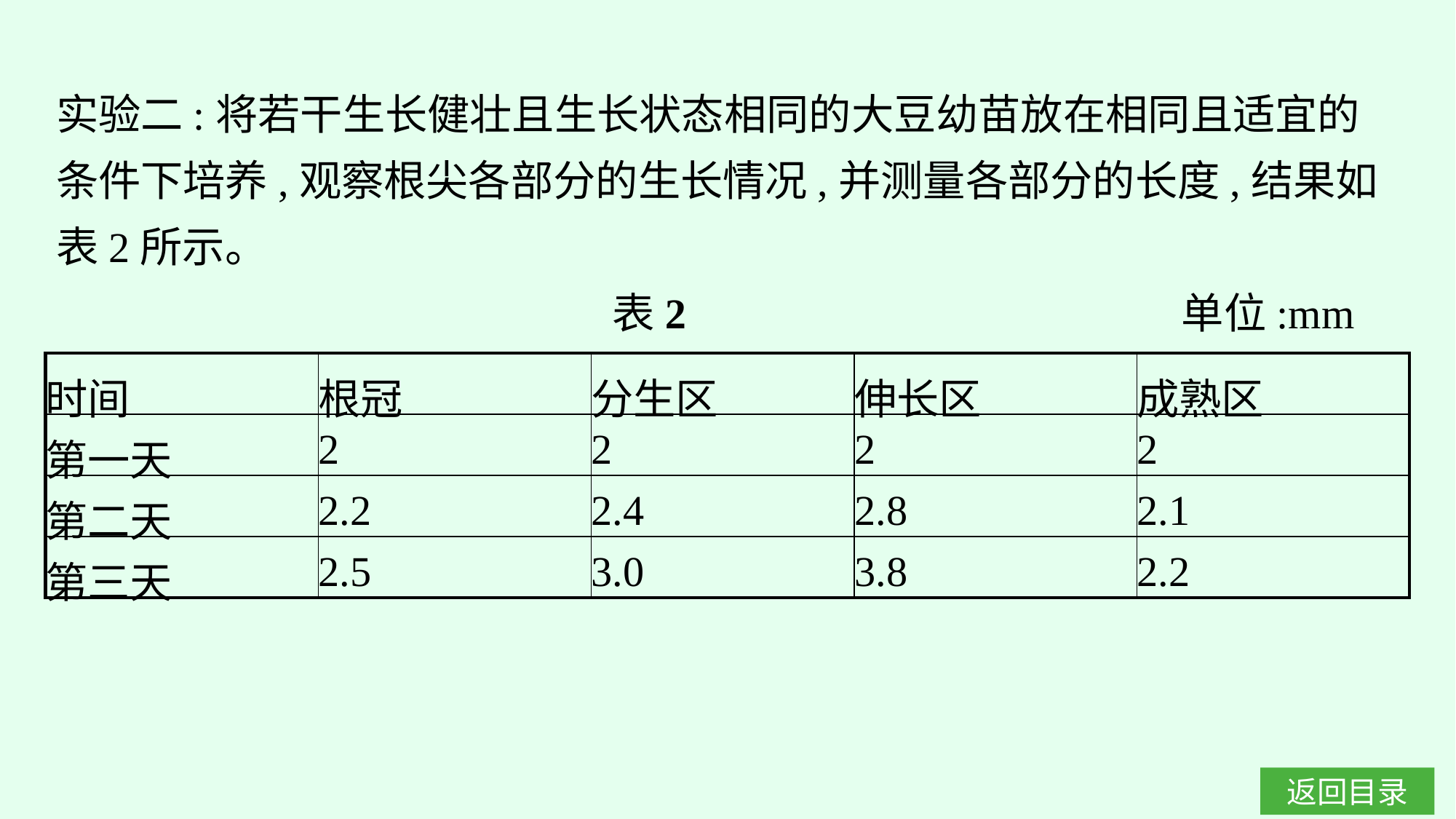

实验二:将若干生长健壮且生长状态相同的大豆幼苗放在相同且适宜的条件下培养,观察根尖各部分的生长情况,并测量各部分的长度,结果如表2所示。
                                                     表2                                              单位:mm
| 时间 | 根冠 | 分生区 | 伸长区 | 成熟区 |
| --- | --- | --- | --- | --- |
| 第一天 | 2 | 2 | 2 | 2 |
| 第二天 | 2.2 | 2.4 | 2.8 | 2.1 |
| 第三天 | 2.5 | 3.0 | 3.8 | 2.2 |